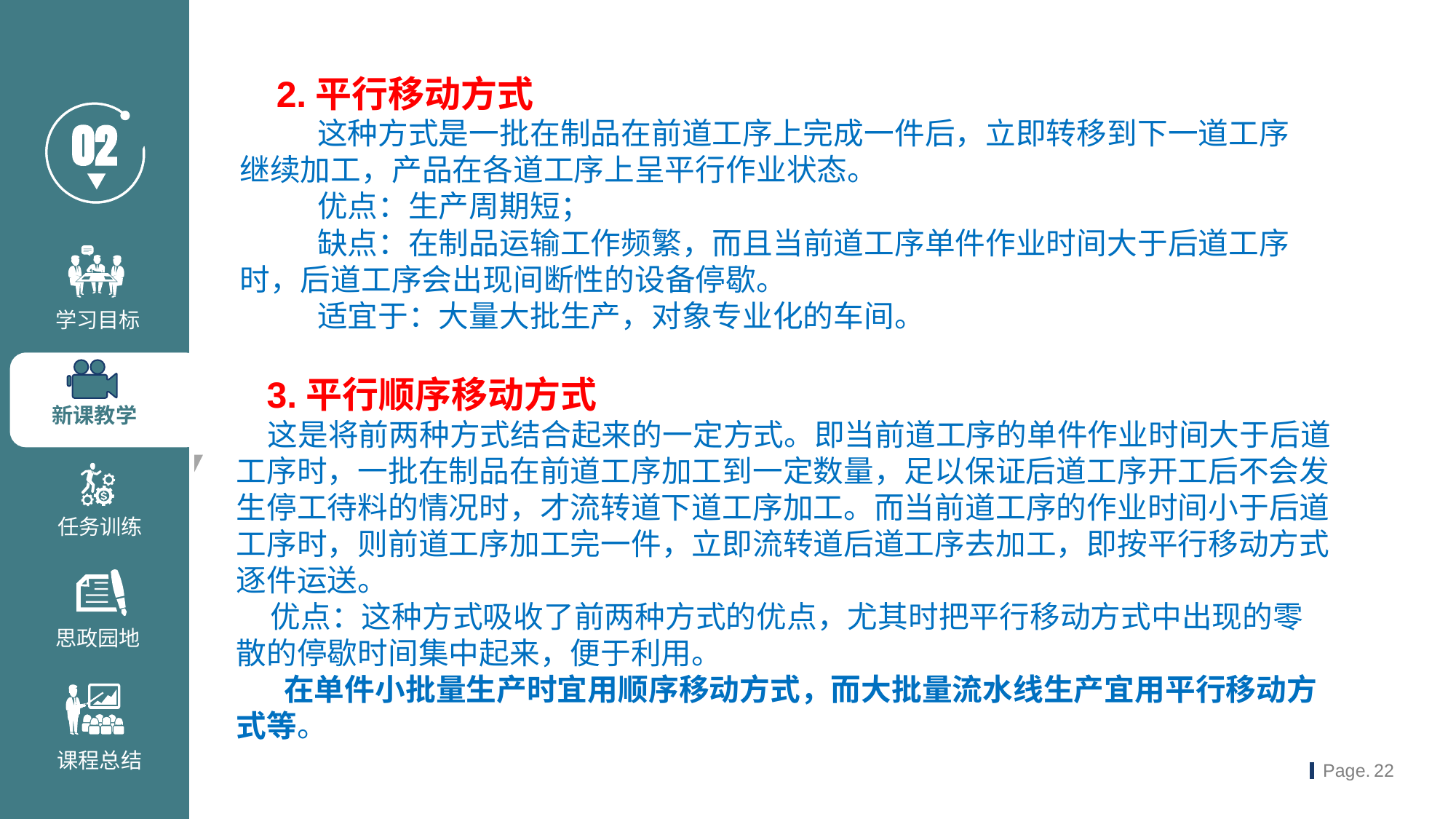

2.平行移动方式
     这种方式是一批在制品在前道工序上完成一件后，立即转移到下一道工序继续加工，产品在各道工序上呈平行作业状态。
     优点：生产周期短；
     缺点：在制品运输工作频繁，而且当前道工序单件作业时间大于后道工序时，后道工序会出现间断性的设备停歇。
     适宜于：大量大批生产，对象专业化的车间。
   3.平行顺序移动方式
    这是将前两种方式结合起来的一定方式。即当前道工序的单件作业时间大于后道工序时，一批在制品在前道工序加工到一定数量，足以保证后道工序开工后不会发生停工待料的情况时，才流转道下道工序加工。而当前道工序的作业时间小于后道工序时，则前道工序加工完一件，立即流转道后道工序去加工，即按平行移动方式逐件运送。
    优点：这种方式吸收了前两种方式的优点，尤其时把平行移动方式中出现的零散的停歇时间集中起来，便于利用。      在单件小批量生产时宜用顺序移动方式，而大批量流水线生产宜用平行移动方式等。